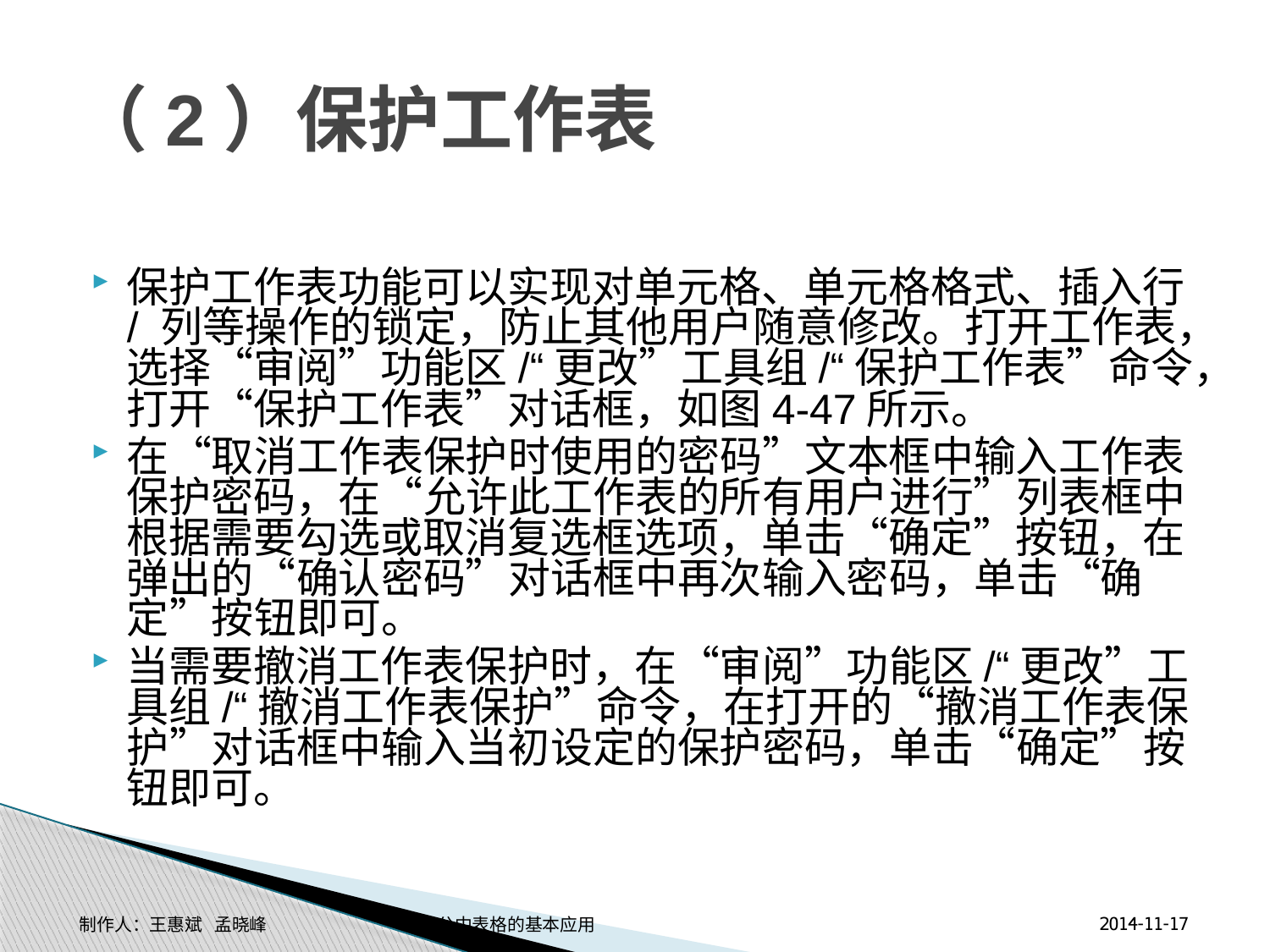

# （2）保护工作表

保护工作表功能可以实现对单元格、单元格格式、插入行/ 列等操作的锁定，防止其他用户随意修改。打开工作表，选择“审阅”功能区/“更改”工具组/“保护工作表”命令，打开“保护工作表”对话框，如图4-47所示。
在“取消工作表保护时使用的密码”文本框中输入工作表保护密码，在“允许此工作表的所有用户进行”列表框中根据需要勾选或取消复选框选项，单击“确定”按钮，在弹出的“确认密码”对话框中再次输入密码，单击“确定”按钮即可。
当需要撤消工作表保护时，在“审阅”功能区/“更改”工具组/“撤消工作表保护”命令，在打开的“撤消工作表保护”对话框中输入当初设定的保护密码，单击“确定”按钮即可。
2014-11-17
制作人：王惠斌   孟晓峰                                      办公中表格的基本应用